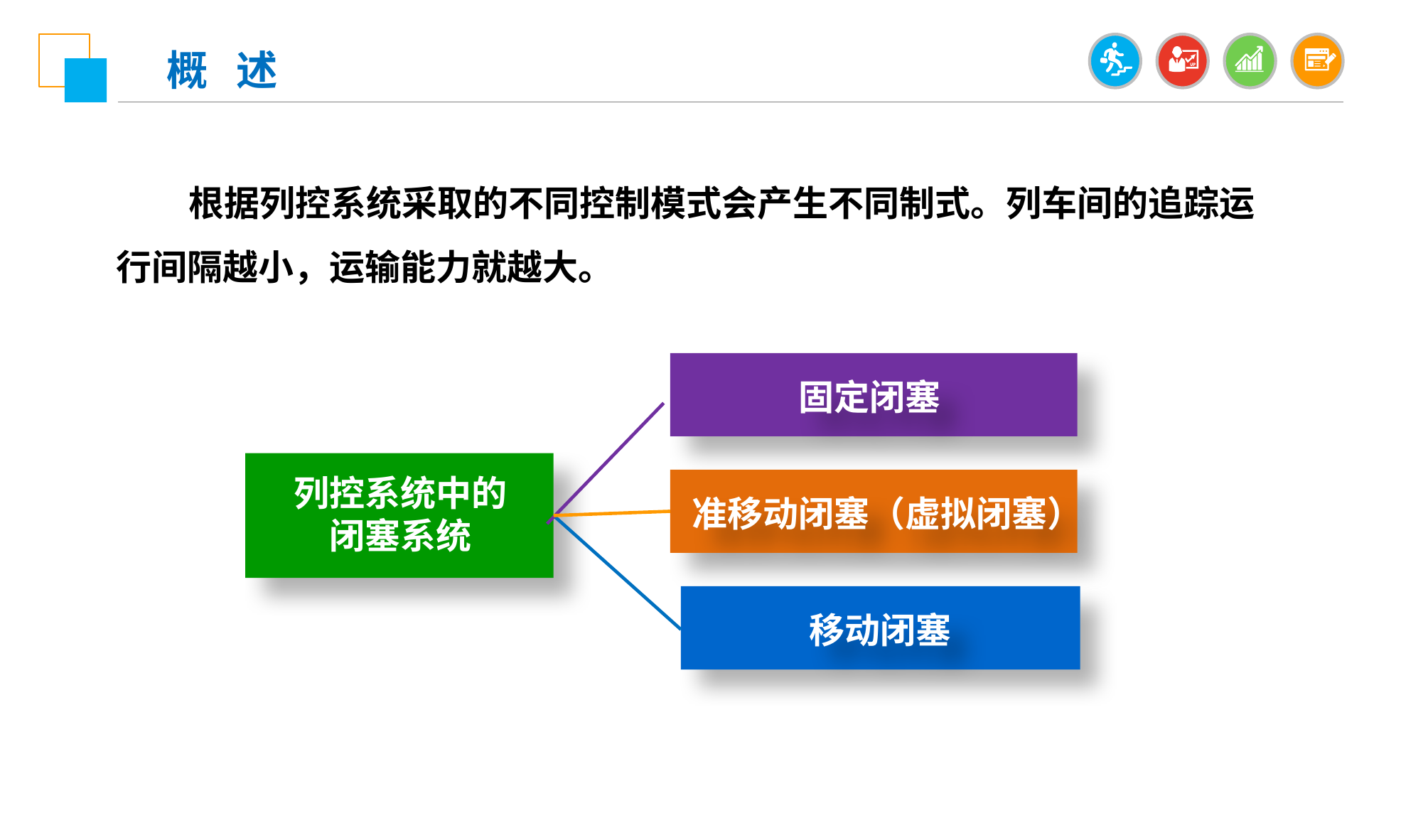

概   述
        根据列控系统采取的不同控制模式会产生不同制式。列车间的追踪运行间隔越小，运输能力就越大。

固定闭塞

列控系统中的闭塞系统

准移动闭塞（虚拟闭塞）

移动闭塞